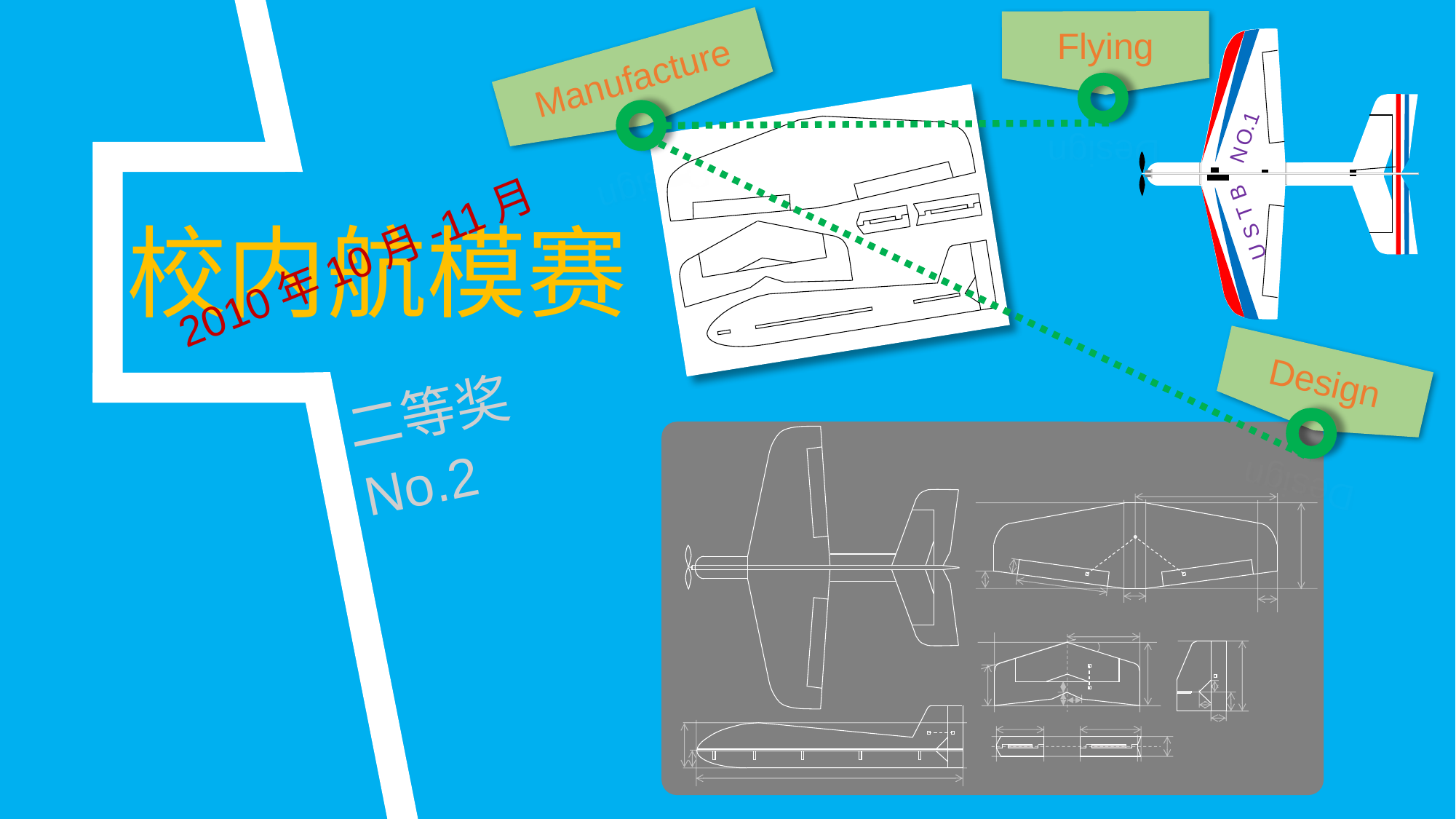

Flying
Design

1
.
O
N

B

T
S
U

1
.
O
N

B

T
S
U

Manufacture
Design

C

C
校内航模赛
2010年10月-11月
C
Design
Design
C
二等奖

No.2

C